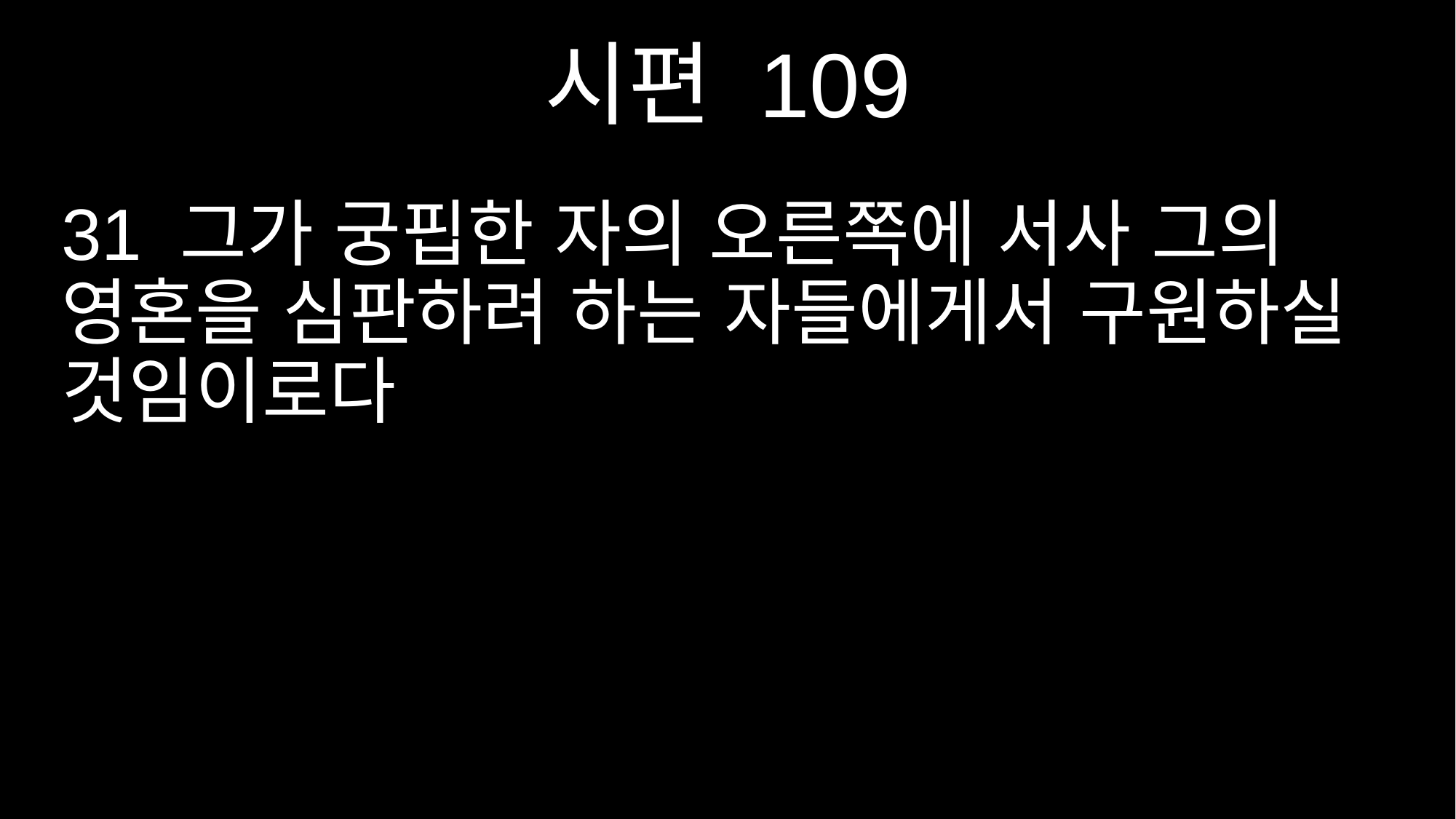

시편 109
31 그가 궁핍한 자의 오른쪽에 서사 그의 영혼을 심판하려 하는 자들에게서 구원하실 것임이로다